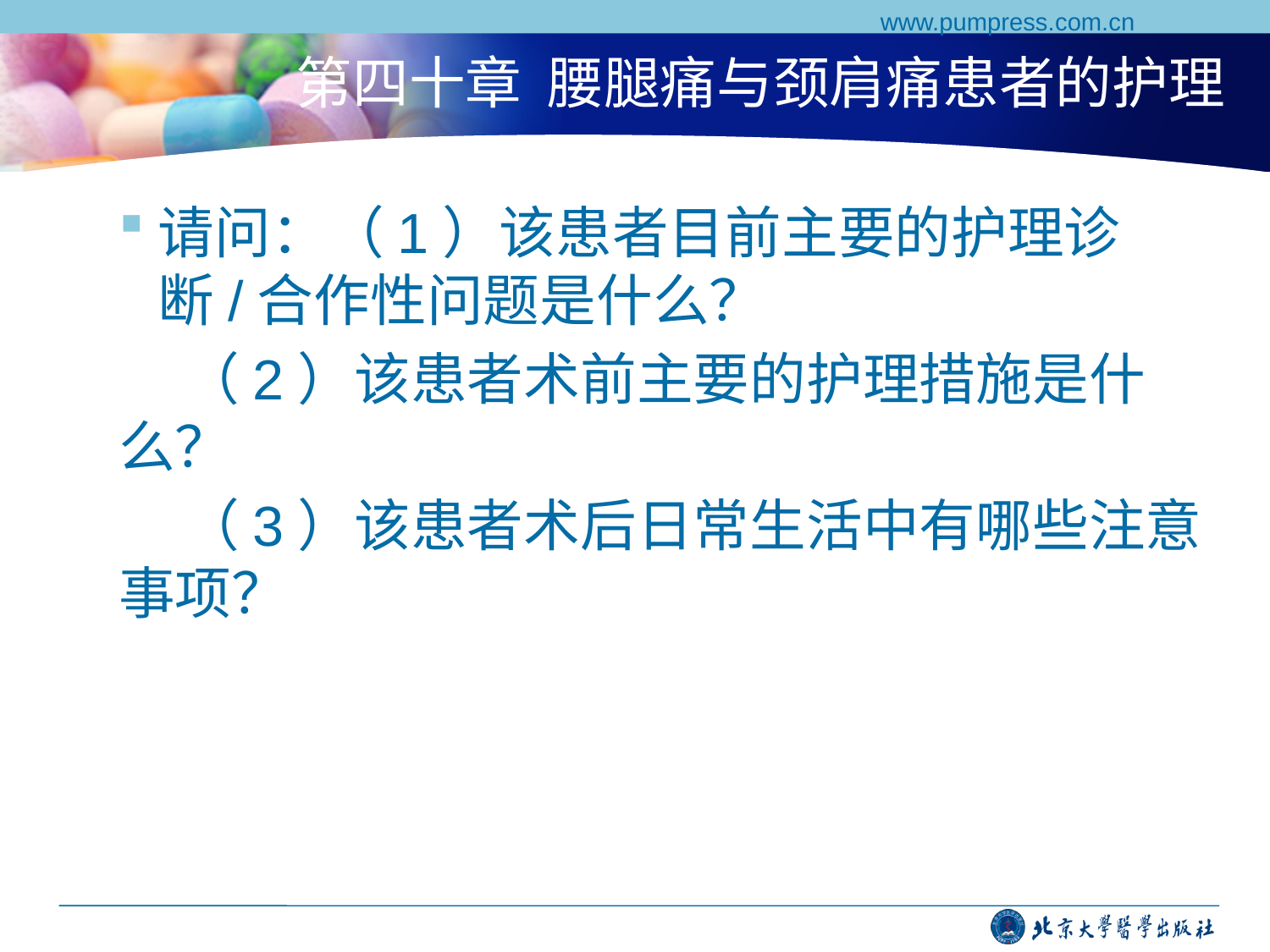

www.pumpress.com.cn
# 第四十章  腰腿痛与颈肩痛患者的护理
请问：（1）该患者目前主要的护理诊断/合作性问题是什么？
    （2）该患者术前主要的护理措施是什么？
    （3）该患者术后日常生活中有哪些注意事项？